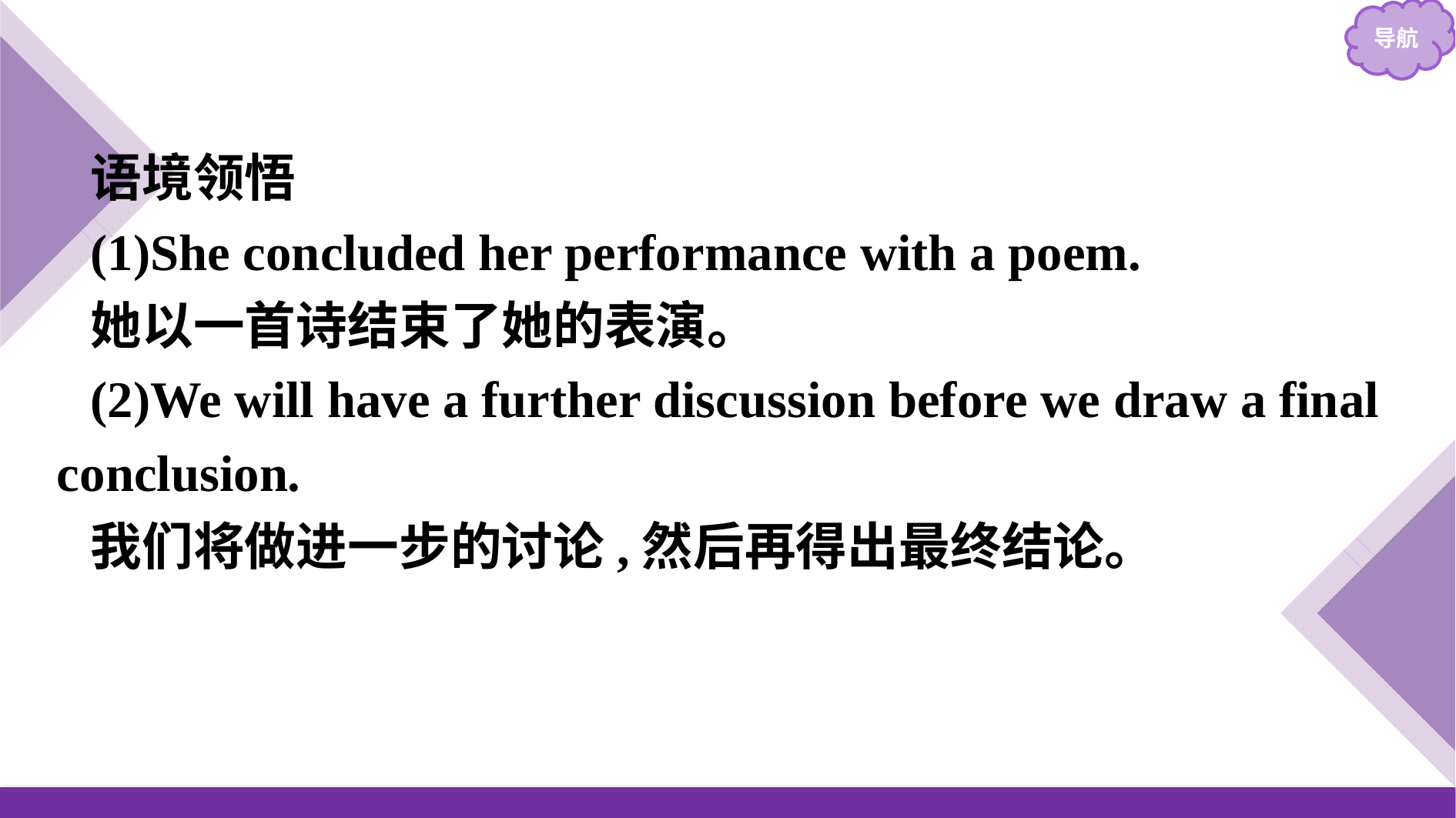

语境领悟
(1)She concluded her performance with a poem.
她以一首诗结束了她的表演。
(2)We will have a further discussion before we draw a final conclusion.
我们将做进一步的讨论,然后再得出最终结论。